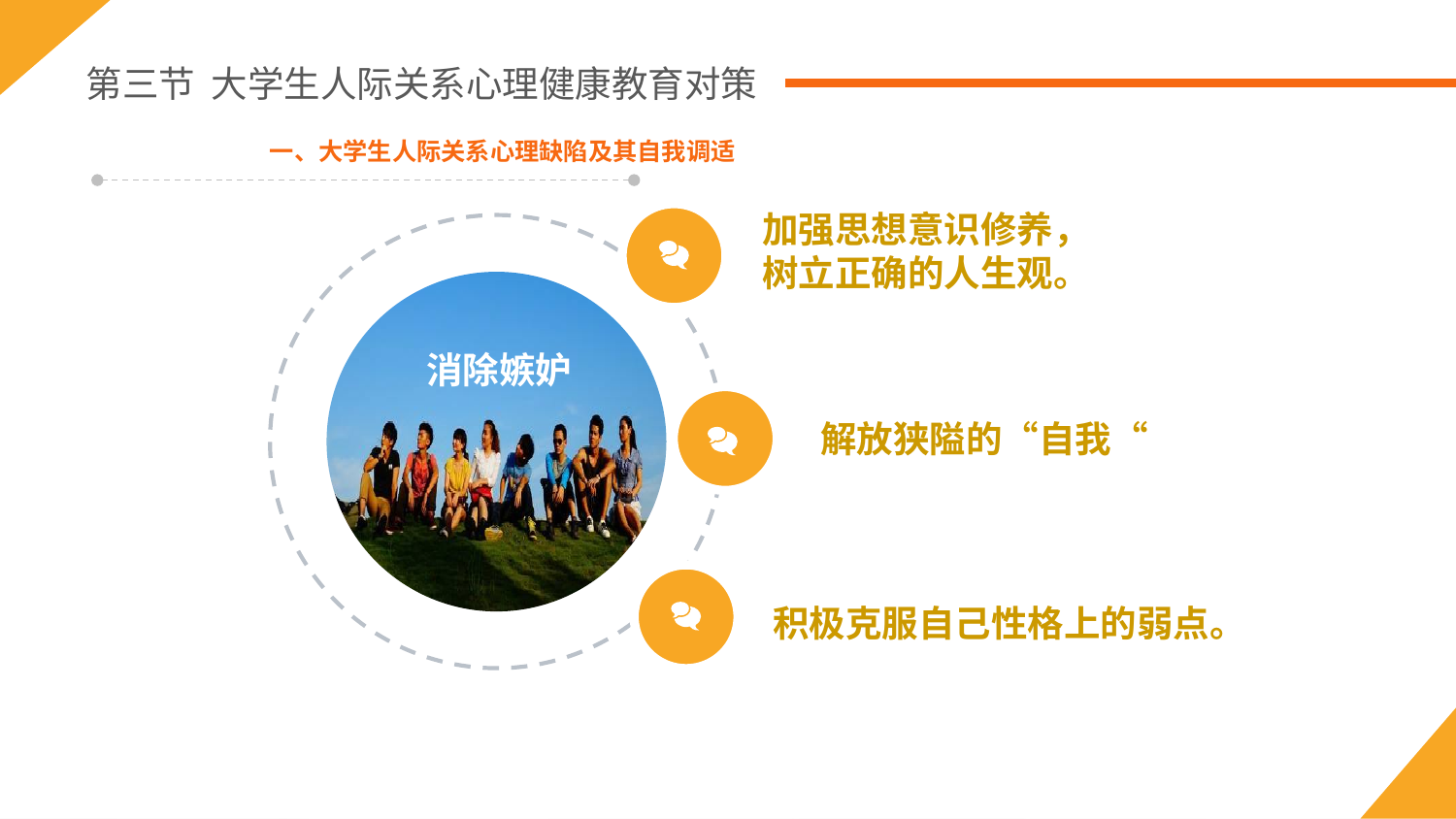

第三节  大学生人际关系心理健康教育对策
一、大学生人际关系心理缺陷及其自我调适
加强思想意识修养，
树立正确的人生观。

消除嫉妒
解放狭隘的“自我“

积极克服自己性格上的弱点。